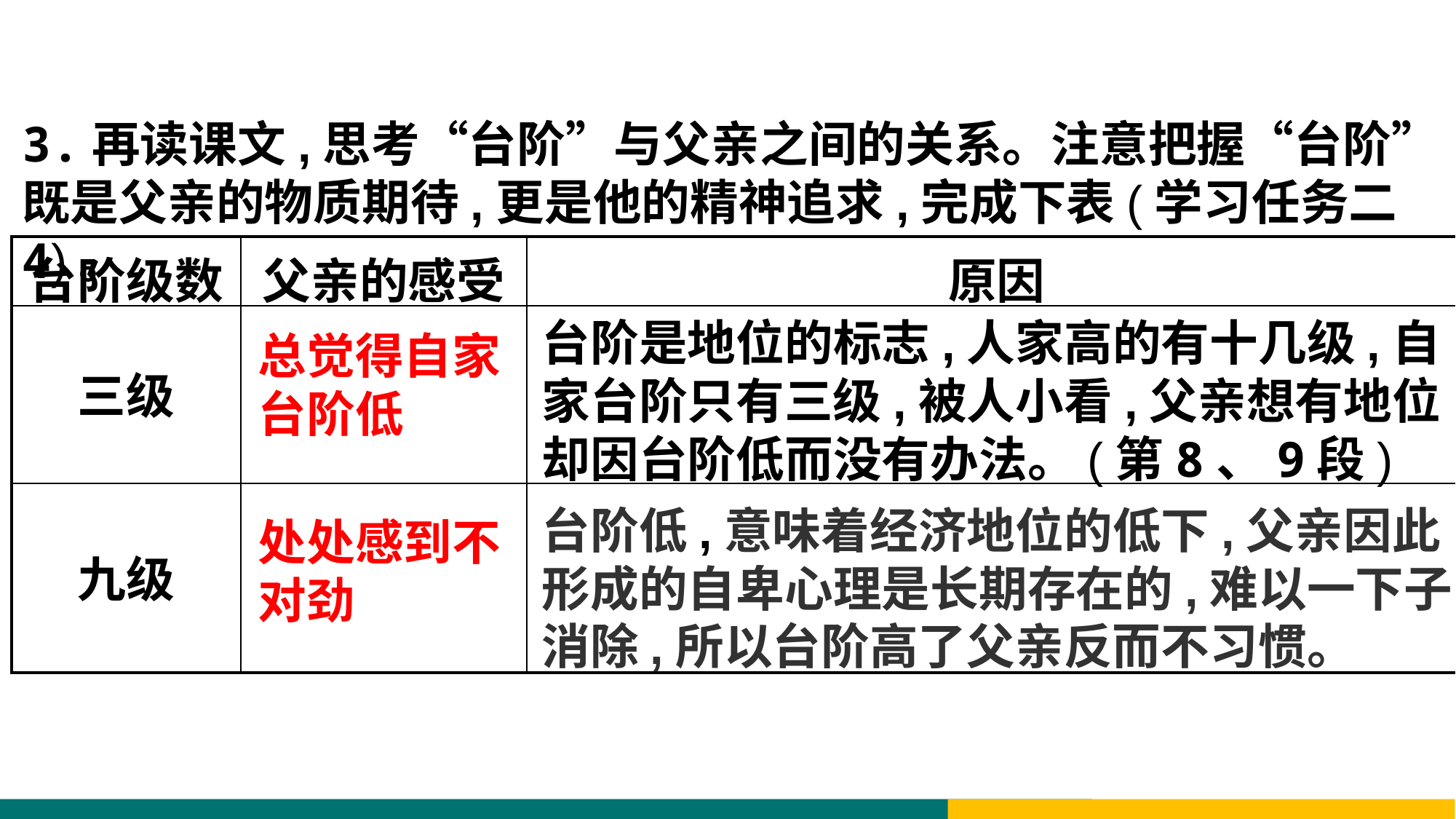

3.再读课文,思考“台阶”与父亲之间的关系。注意把握“台阶”既是父亲的物质期待,更是他的精神追求,完成下表(学习任务二4)。
| 台阶级数 | 父亲的感受 | 原因 |
| --- | --- | --- |
| 三级 |  |  |
| 九级 |  |  |
台阶是地位的标志,人家高的有十几级,自家台阶只有三级,被人小看,父亲想有地位却因台阶低而没有办法。(第8、9段)
总觉得自家台阶低
台阶低,意味着经济地位的低下,父亲因此形成的自卑心理是长期存在的,难以一下子消除,所以台阶高了父亲反而不习惯。
处处感到不对劲